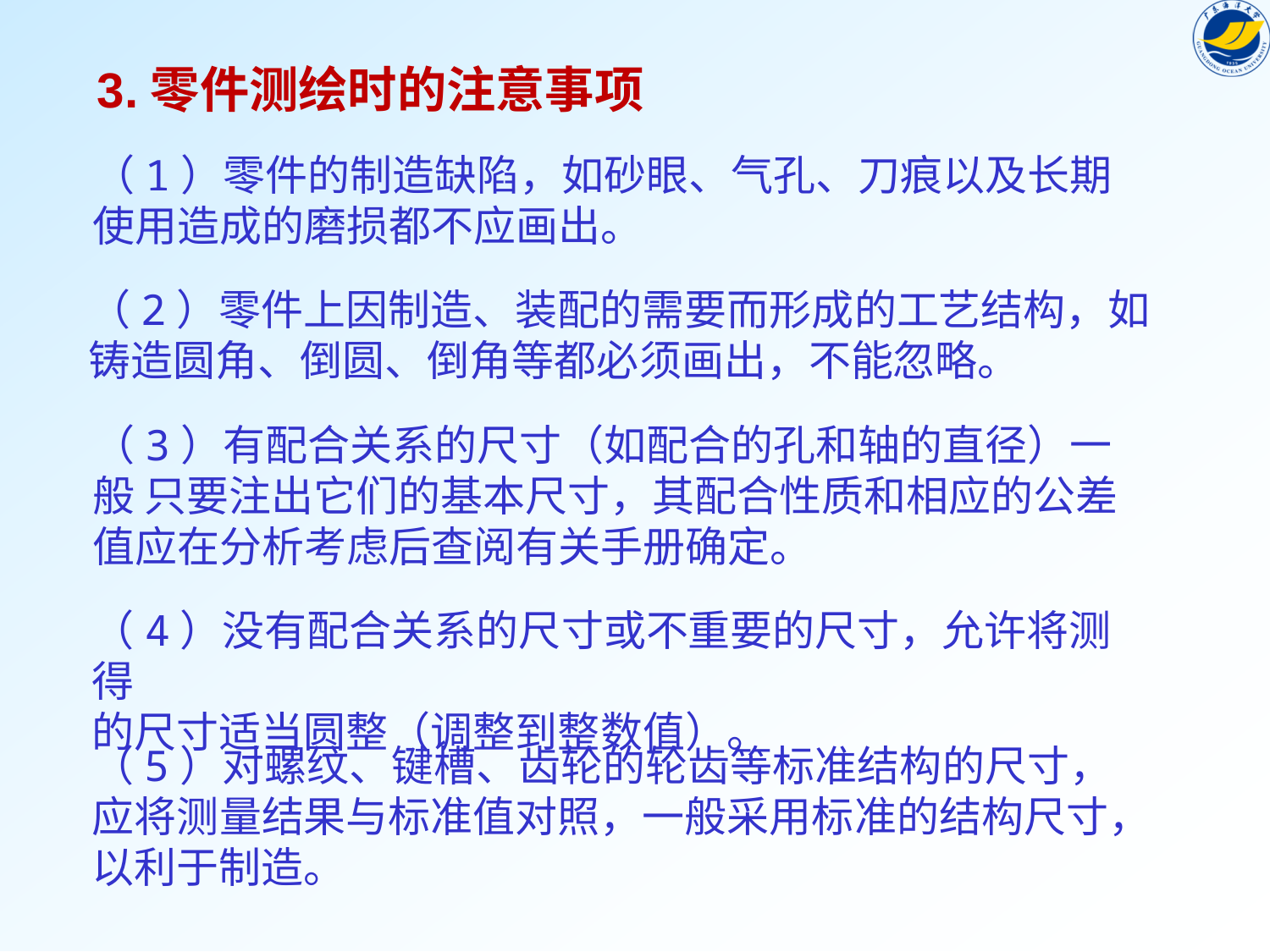

3.零件测绘时的注意事项
（1）零件的制造缺陷，如砂眼、气孔、刀痕以及长期使用造成的磨损都不应画出。
（2）零件上因制造、装配的需要而形成的工艺结构，如
铸造圆角、倒圆、倒角等都必须画出，不能忽略。
（3）有配合关系的尺寸（如配合的孔和轴的直径）一般 只要注出它们的基本尺寸，其配合性质和相应的公差值应在分析考虑后查阅有关手册确定。
（4）没有配合关系的尺寸或不重要的尺寸，允许将测得
的尺寸适当圆整（调整到整数值）。
（5）对螺纹、键槽、齿轮的轮齿等标准结构的尺寸，应将测量结果与标准值对照，一般采用标准的结构尺寸，以利于制造。